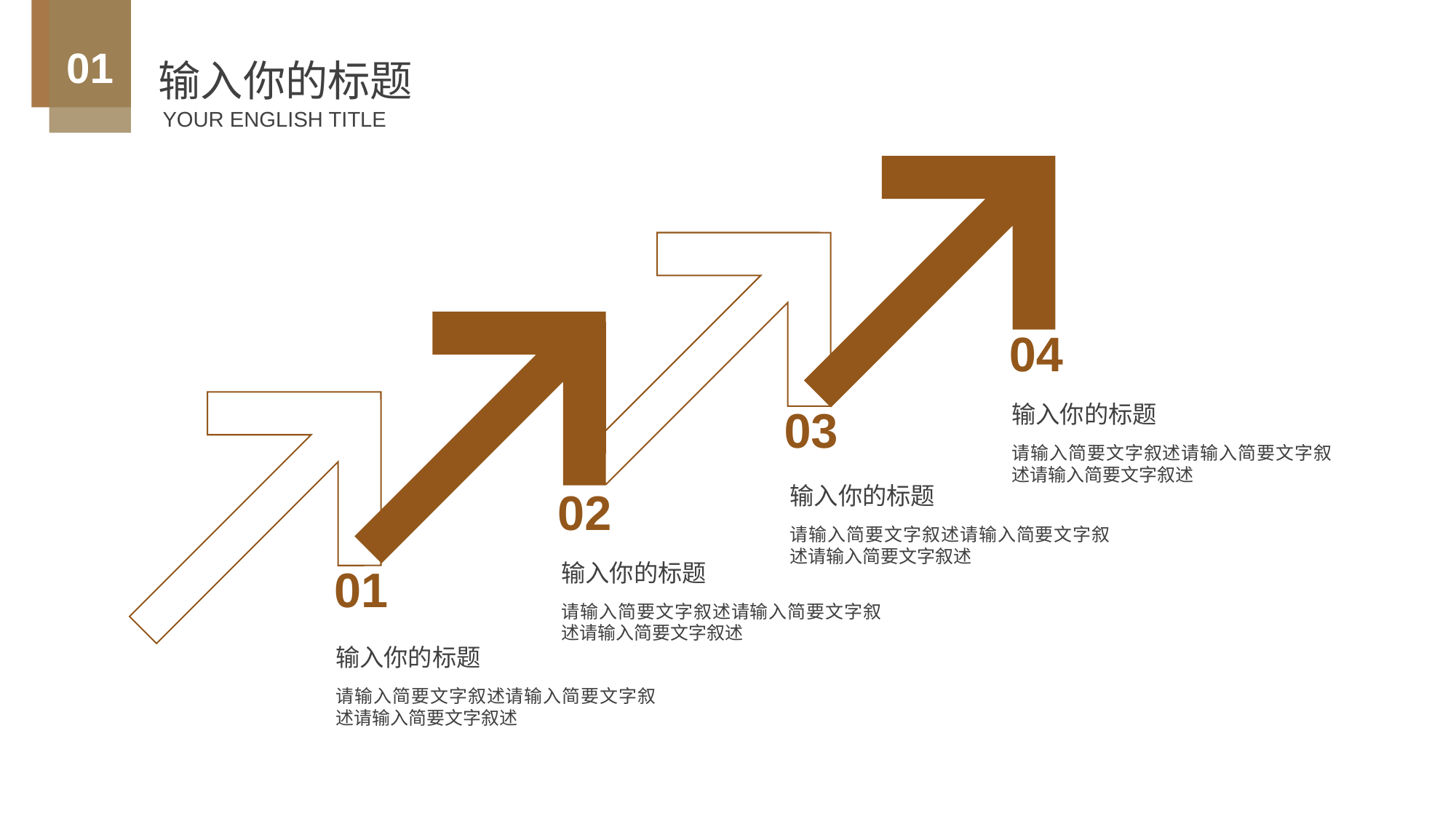

01
输入你的标题
YOUR ENGLISH TITLE

04

03
输入你的标题
请输入简要文字叙述请输入简要文字叙述请输入简要文字叙述
输入你的标题
02
请输入简要文字叙述请输入简要文字叙述请输入简要文字叙述
输入你的标题
01
请输入简要文字叙述请输入简要文字叙述请输入简要文字叙述
输入你的标题
请输入简要文字叙述请输入简要文字叙述请输入简要文字叙述